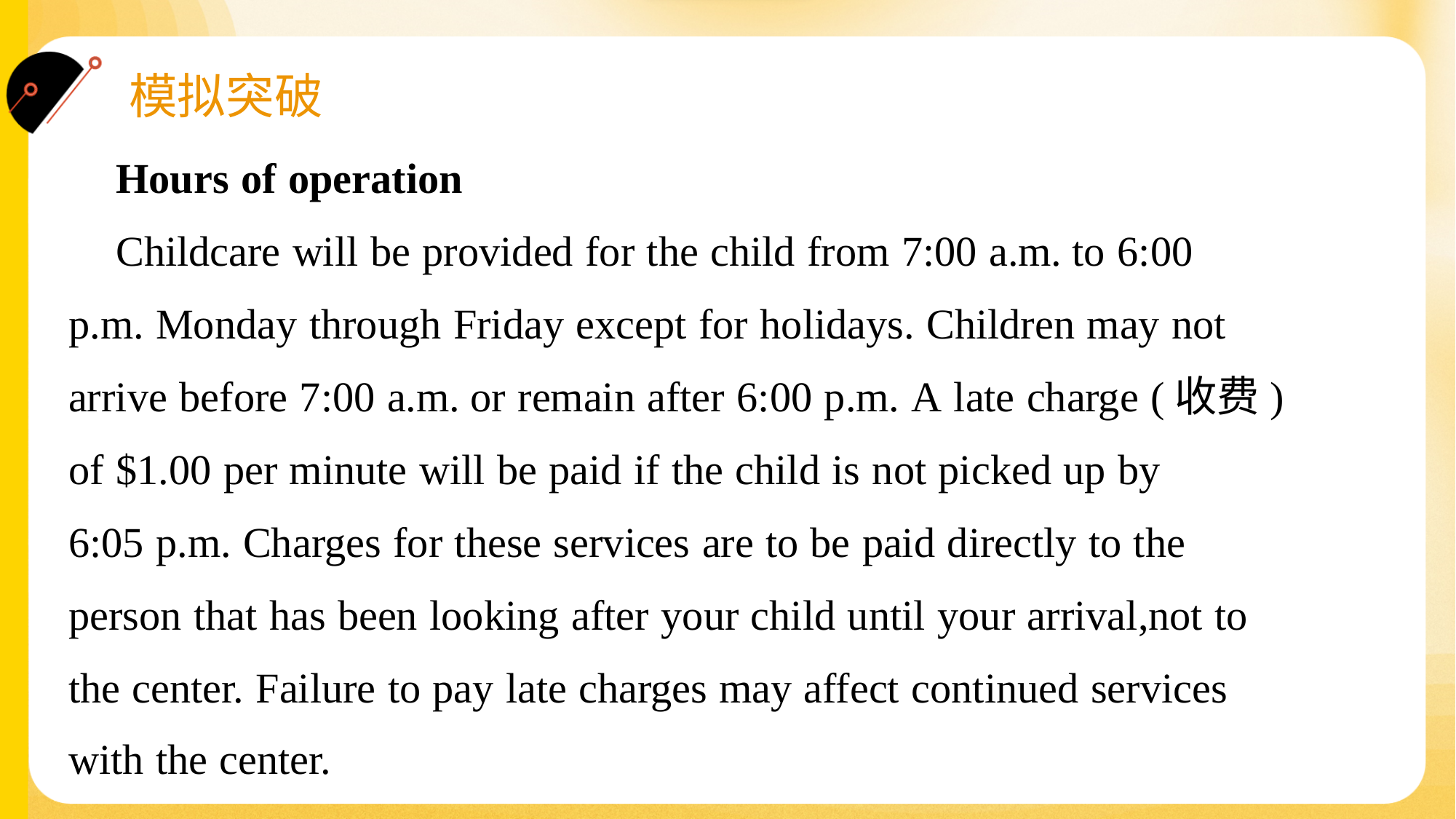

Hours of operation
    Childcare will be provided for the child from 7:00 a.m. to 6:00
p.m. Monday through Friday except for holidays. Children may not
arrive before 7:00 a.m. or remain after 6:00 p.m. A late charge (收费)
of $1.00 per minute will be paid if the child is not picked up by
6:05 p.m. Charges for these services are to be paid directly to the
person that has been looking after your child until your arrival,not to
the center. Failure to pay late charges may affect continued services
with the center.#5.1